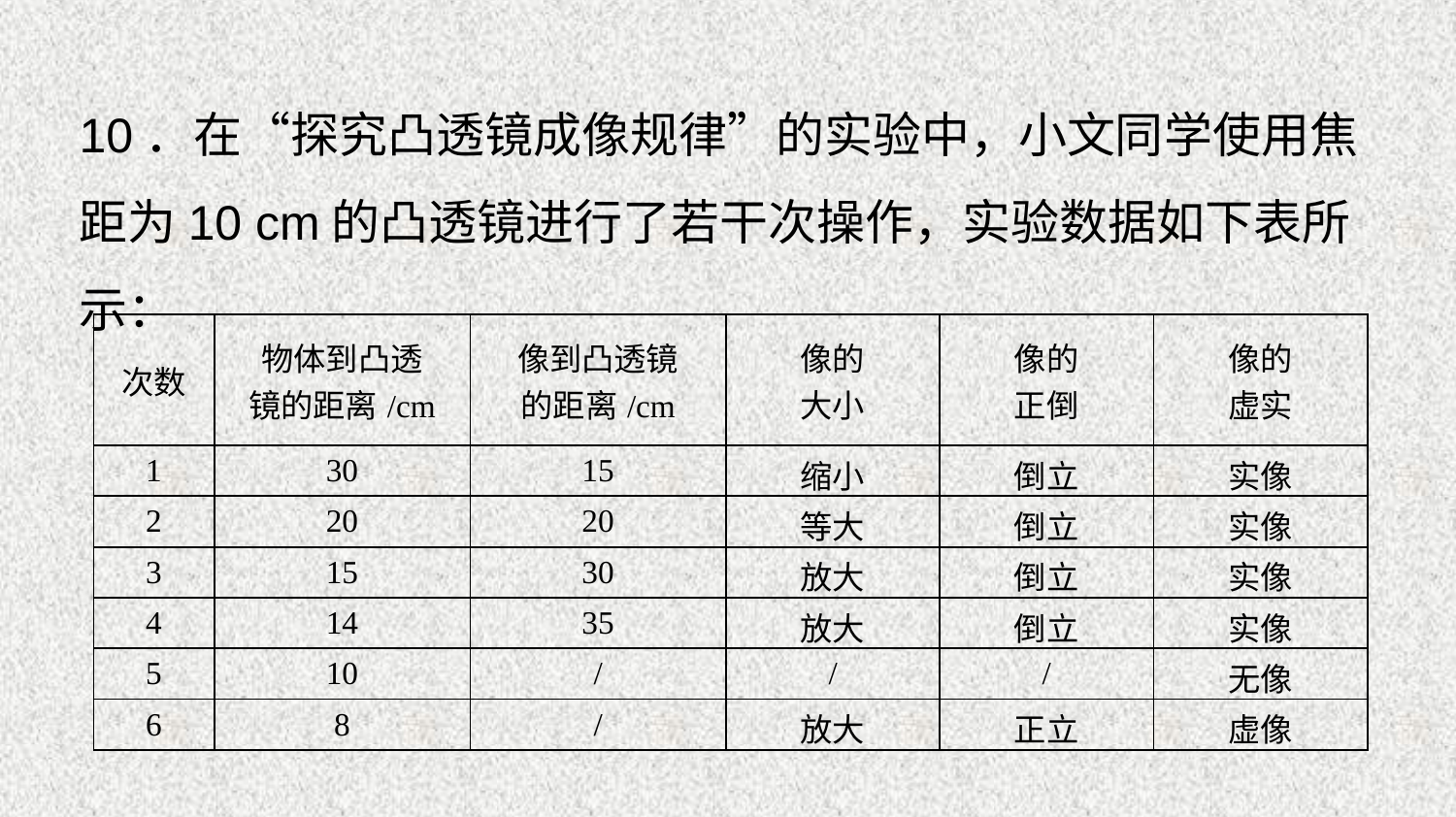

10．在“探究凸透镜成像规律”的实验中，小文同学使用焦距为10 cm的凸透镜进行了若干次操作，实验数据如下表所示：
| 次数 | 物体到凸透 镜的距离/cm | 像到凸透镜 的距离/cm | 像的 大小 | 像的 正倒 | 像的 虚实 |
| --- | --- | --- | --- | --- | --- |
| 1 | 30 | 15 | 缩小 | 倒立 | 实像 |
| 2 | 20 | 20 | 等大 | 倒立 | 实像 |
| 3 | 15 | 30 | 放大 | 倒立 | 实像 |
| 4 | 14 | 35 | 放大 | 倒立 | 实像 |
| 5 | 10 | / | / | / | 无像 |
| 6 | 8 | / | 放大 | 正立 | 虚像 |